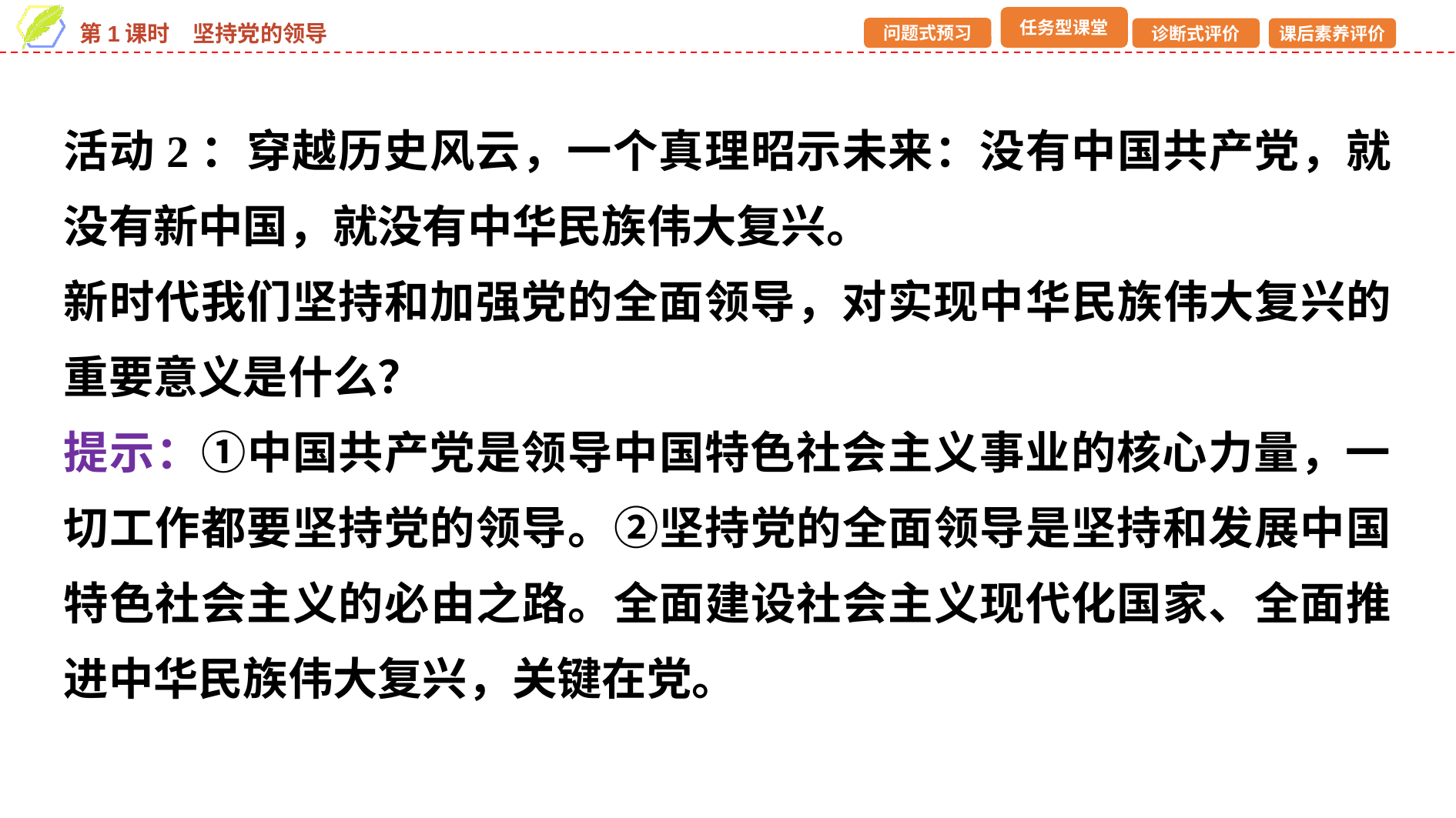

活动2：穿越历史风云，一个真理昭示未来：没有中国共产党，就没有新中国，就没有中华民族伟大复兴。
新时代我们坚持和加强党的全面领导，对实现中华民族伟大复兴的重要意义是什么？
提示：①中国共产党是领导中国特色社会主义事业的核心力量，一切工作都要坚持党的领导。②坚持党的全面领导是坚持和发展中国特色社会主义的必由之路。全面建设社会主义现代化国家、全面推进中华民族伟大复兴，关键在党。